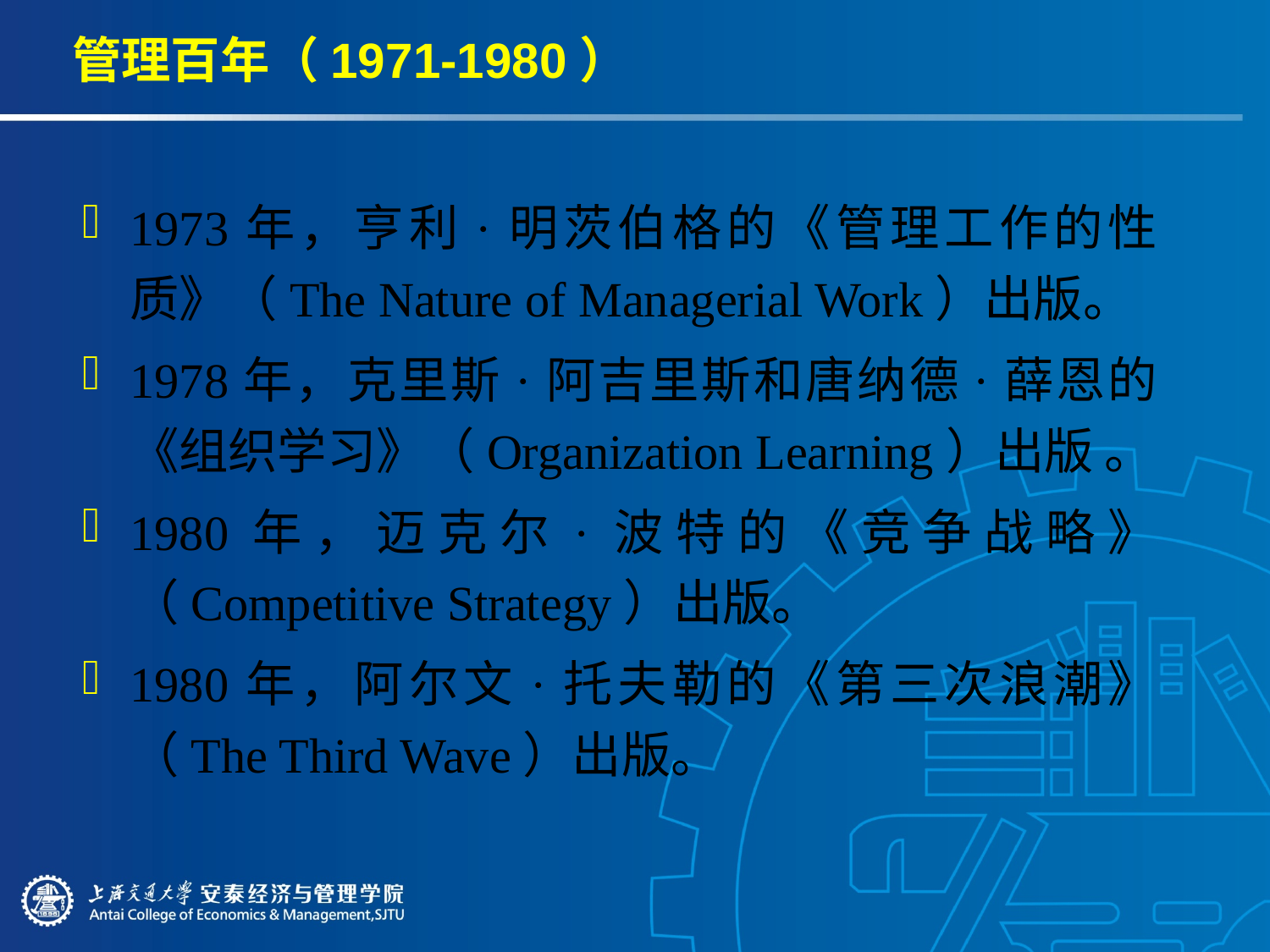

# 管理百年（1971-1980）
1973年，亨利·明茨伯格的《管理工作的性质》（The Nature of Managerial Work）出版。
1978年，克里斯·阿吉里斯和唐纳德·薛恩的《组织学习》（Organization Learning）出版 。
1980年，迈克尔·波特的《竞争战略》（Competitive Strategy）出版。
1980年，阿尔文·托夫勒的《第三次浪潮》（The Third Wave）出版。